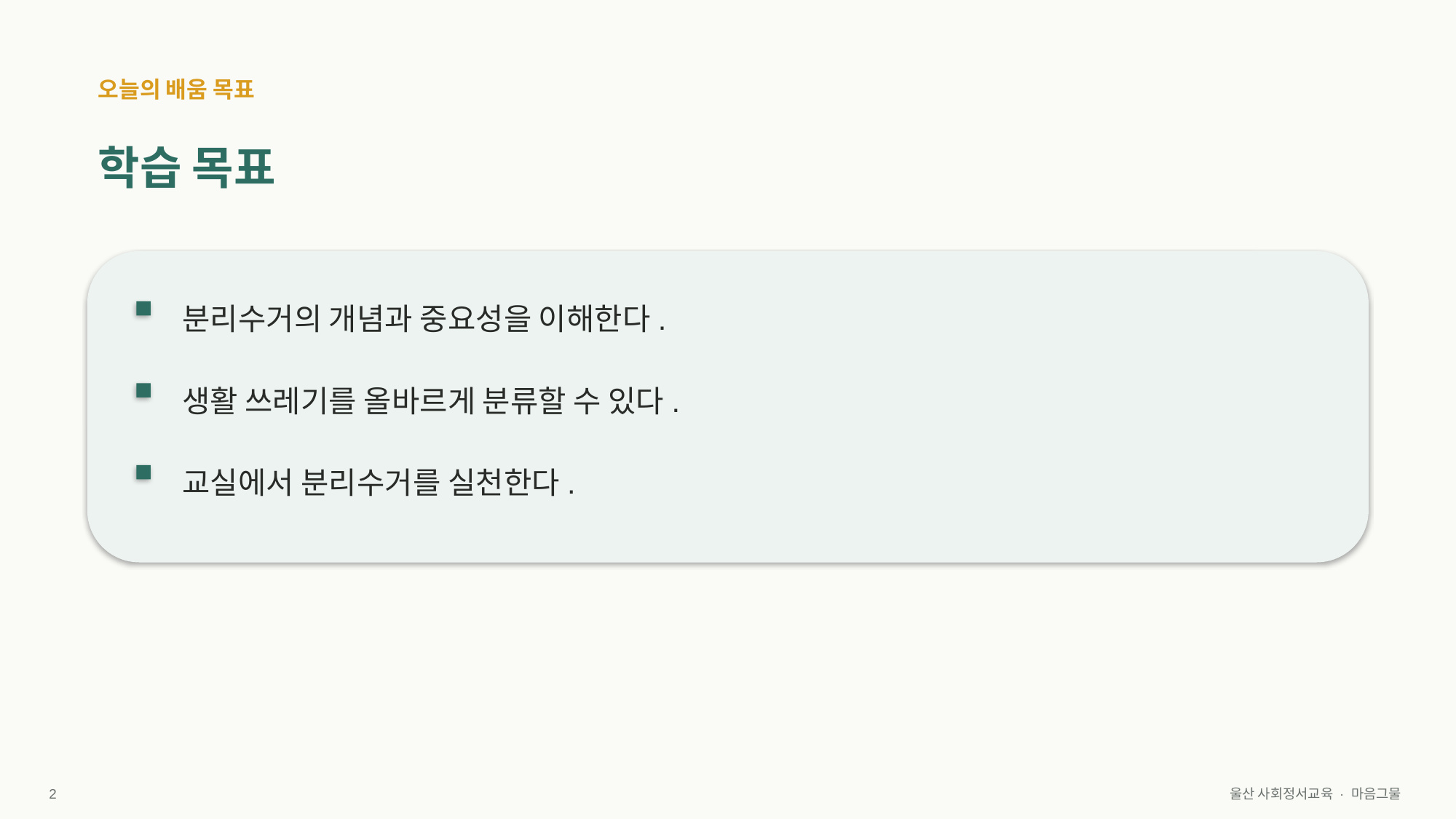

오늘의 배움 목표
학습 목표

분리수거의 개념과 중요성을 이해한다.

생활 쓰레기를 올바르게 분류할 수 있다.

교실에서 분리수거를 실천한다.

2
울산 사회정서교육 · 마음그물